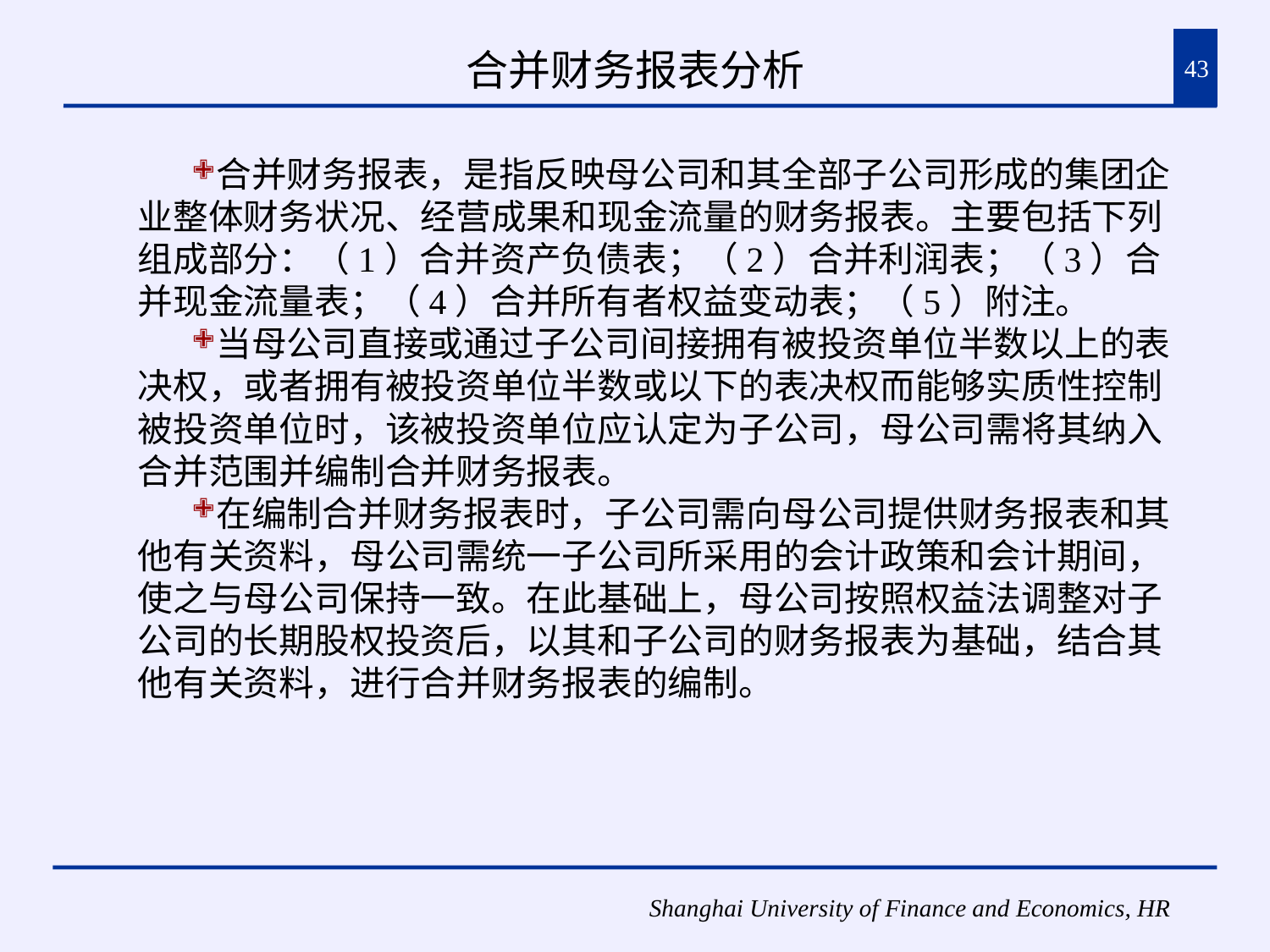

# 合并财务报表分析
43
合并财务报表，是指反映母公司和其全部子公司形成的集团企业整体财务状况、经营成果和现金流量的财务报表。主要包括下列组成部分：（1）合并资产负债表；（2）合并利润表；（3）合并现金流量表；（4）合并所有者权益变动表；（5）附注。
当母公司直接或通过子公司间接拥有被投资单位半数以上的表决权，或者拥有被投资单位半数或以下的表决权而能够实质性控制被投资单位时，该被投资单位应认定为子公司，母公司需将其纳入合并范围并编制合并财务报表。
在编制合并财务报表时，子公司需向母公司提供财务报表和其他有关资料，母公司需统一子公司所采用的会计政策和会计期间，使之与母公司保持一致。在此基础上，母公司按照权益法调整对子公司的长期股权投资后，以其和子公司的财务报表为基础，结合其他有关资料，进行合并财务报表的编制。